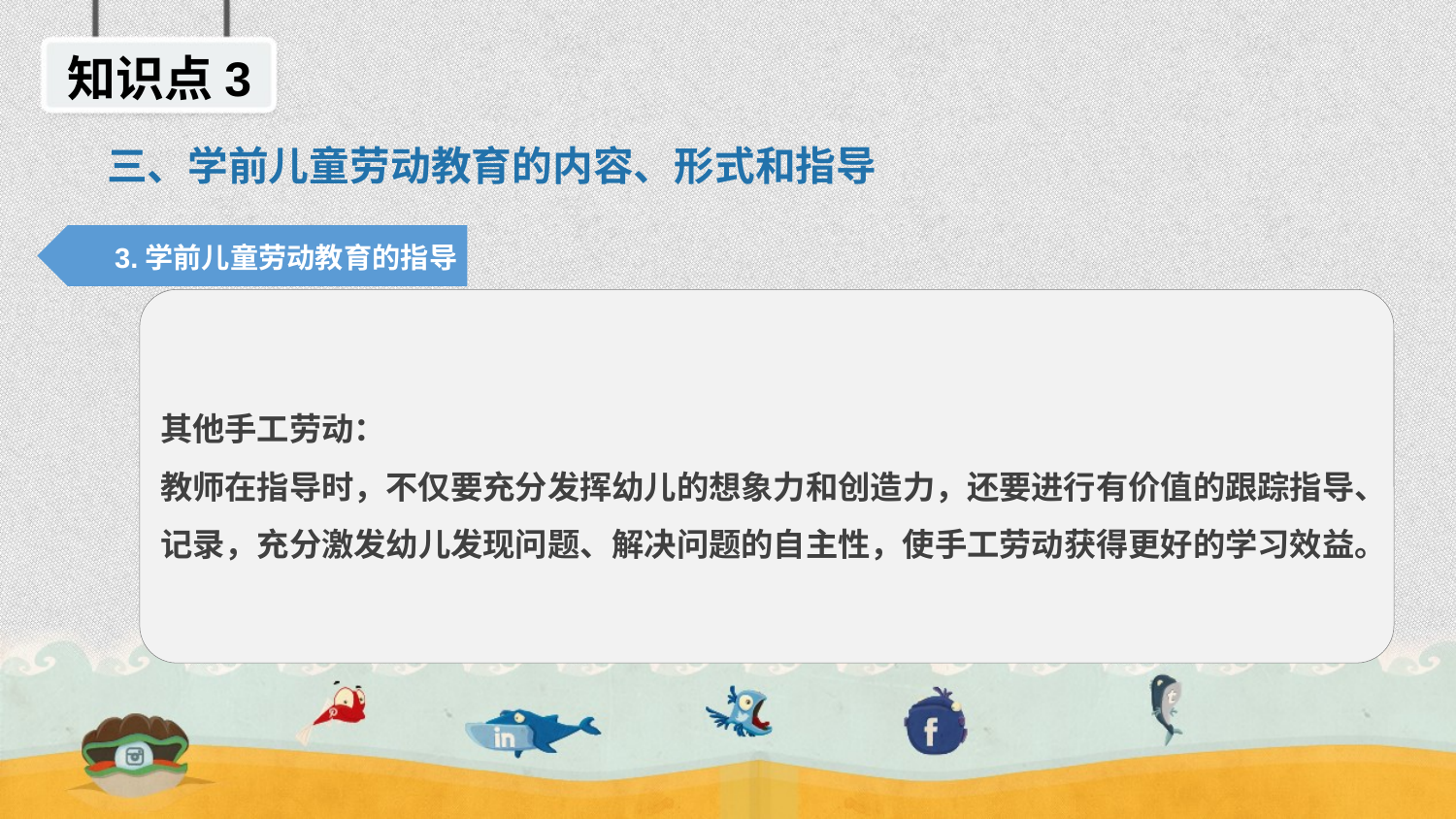

知识点3
三、学前儿童劳动教育的内容、形式和指导

3.学前儿童劳动教育的指导
其他手工劳动：
教师在指导时，不仅要充分发挥幼儿的想象力和创造力，还要进行有价值的跟踪指导、记录，充分激发幼儿发现问题、解决问题的自主性，使手工劳动获得更好的学习效益。